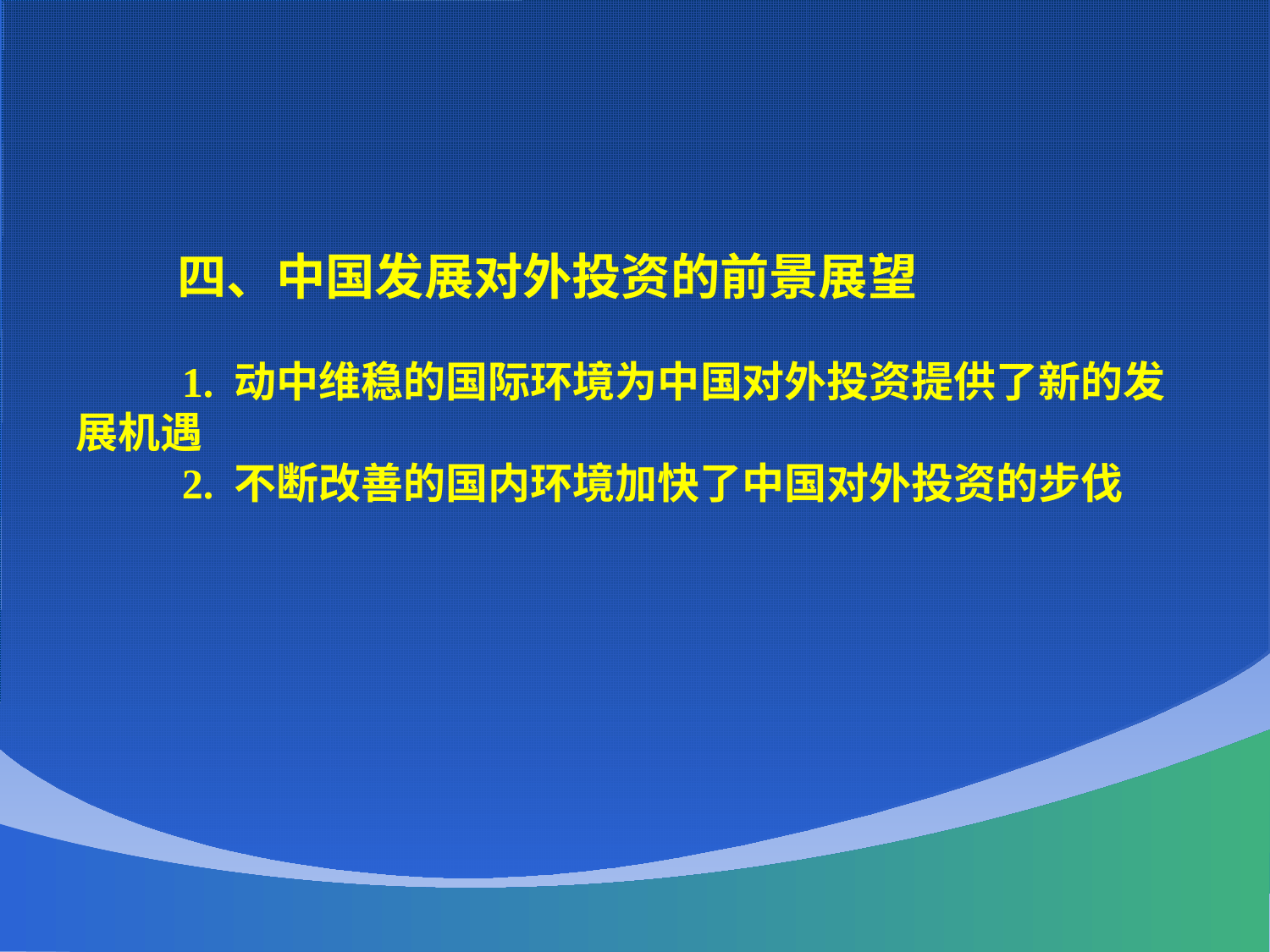

四、中国发展对外投资的前景展望

          1. 动中维稳的国际环境为中国对外投资提供了新的发展机遇
          2. 不断改善的国内环境加快了中国对外投资的步伐